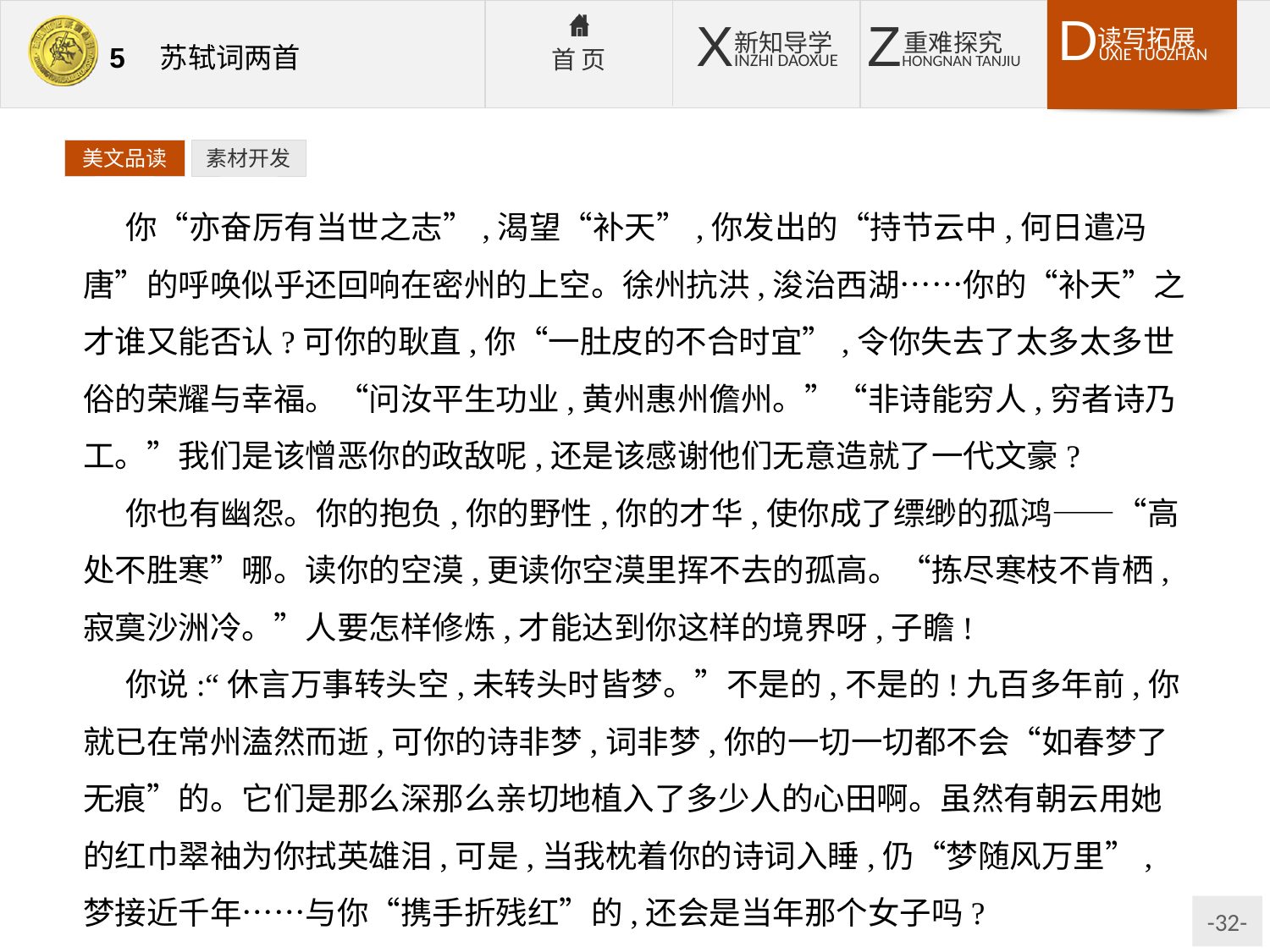

美文品读
素材开发
你“亦奋厉有当世之志”,渴望“补天”,你发出的“持节云中,何日遣冯唐”的呼唤似乎还回响在密州的上空。徐州抗洪,浚治西湖……你的“补天”之才谁又能否认?可你的耿直,你“一肚皮的不合时宜”,令你失去了太多太多世俗的荣耀与幸福。“问汝平生功业,黄州惠州儋州。”“非诗能穷人,穷者诗乃工。”我们是该憎恶你的政敌呢,还是该感谢他们无意造就了一代文豪?
你也有幽怨。你的抱负,你的野性,你的才华,使你成了缥缈的孤鸿——“高处不胜寒”哪。读你的空漠,更读你空漠里挥不去的孤高。“拣尽寒枝不肯栖,寂寞沙洲冷。”人要怎样修炼,才能达到你这样的境界呀,子瞻!
你说:“休言万事转头空,未转头时皆梦。”不是的,不是的!九百多年前,你就已在常州溘然而逝,可你的诗非梦,词非梦,你的一切一切都不会“如春梦了无痕”的。它们是那么深那么亲切地植入了多少人的心田啊。虽然有朝云用她的红巾翠袖为你拭英雄泪,可是,当我枕着你的诗词入睡,仍“梦随风万里”,梦接近千年……与你“携手折残红”的,还会是当年那个女子吗?